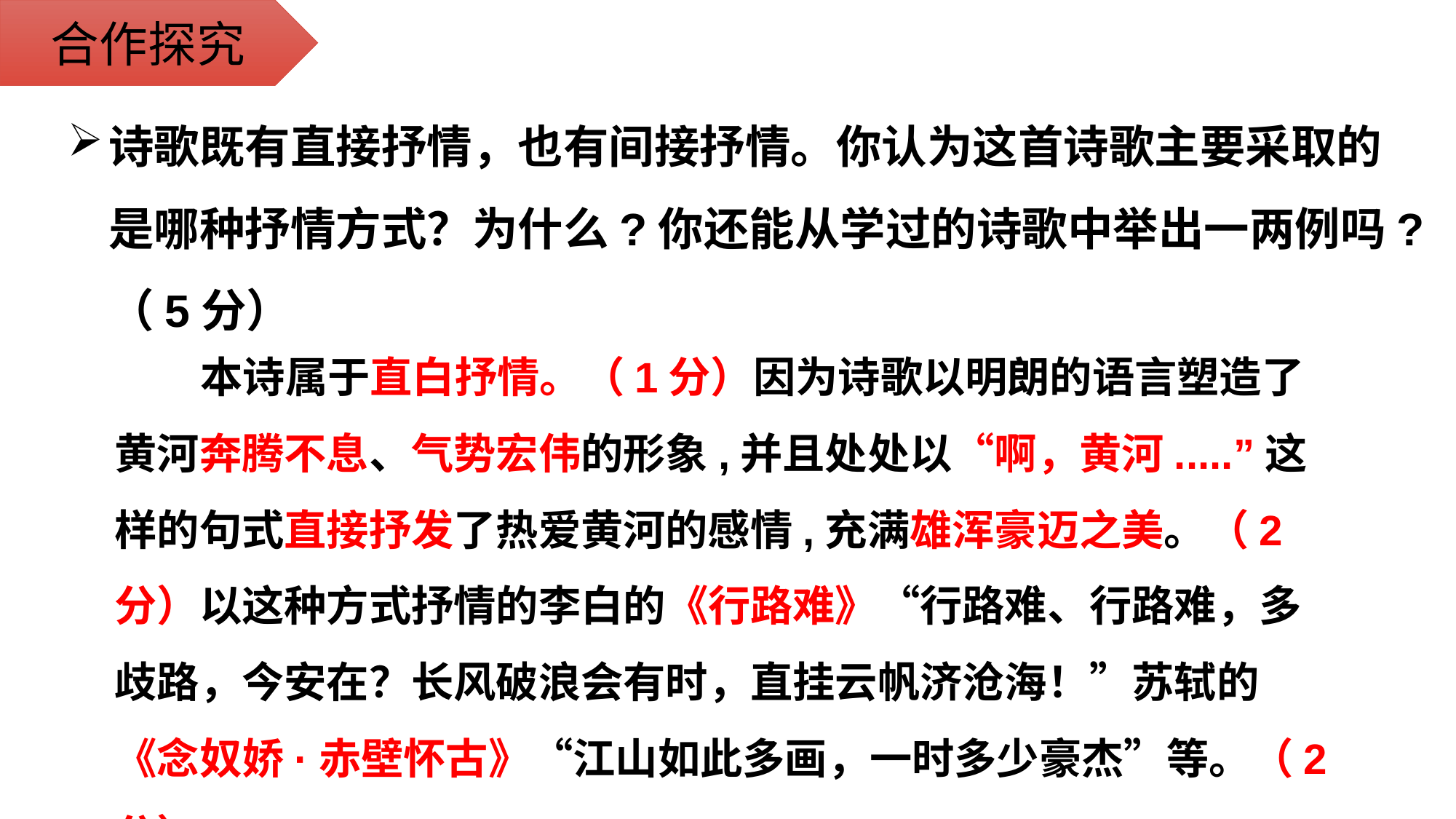

合作探究
诗歌既有直接抒情，也有间接抒情。你认为这首诗歌主要采取的是哪种抒情方式？为什么?你还能从学过的诗歌中举出一两例吗?（5分）
本诗属于直白抒情。（1分）因为诗歌以明朗的语言塑造了黄河奔腾不息、气势宏伟的形象,并且处处以“啊，黄河.....”这样的句式直接抒发了热爱黄河的感情,充满雄浑豪迈之美。（2分）以这种方式抒情的李白的《行路难》“行路难、行路难，多歧路，今安在？长风破浪会有时，直挂云帆济沧海！”苏轼的《念奴娇·赤壁怀古》“江山如此多画，一时多少豪杰”等。（2分）